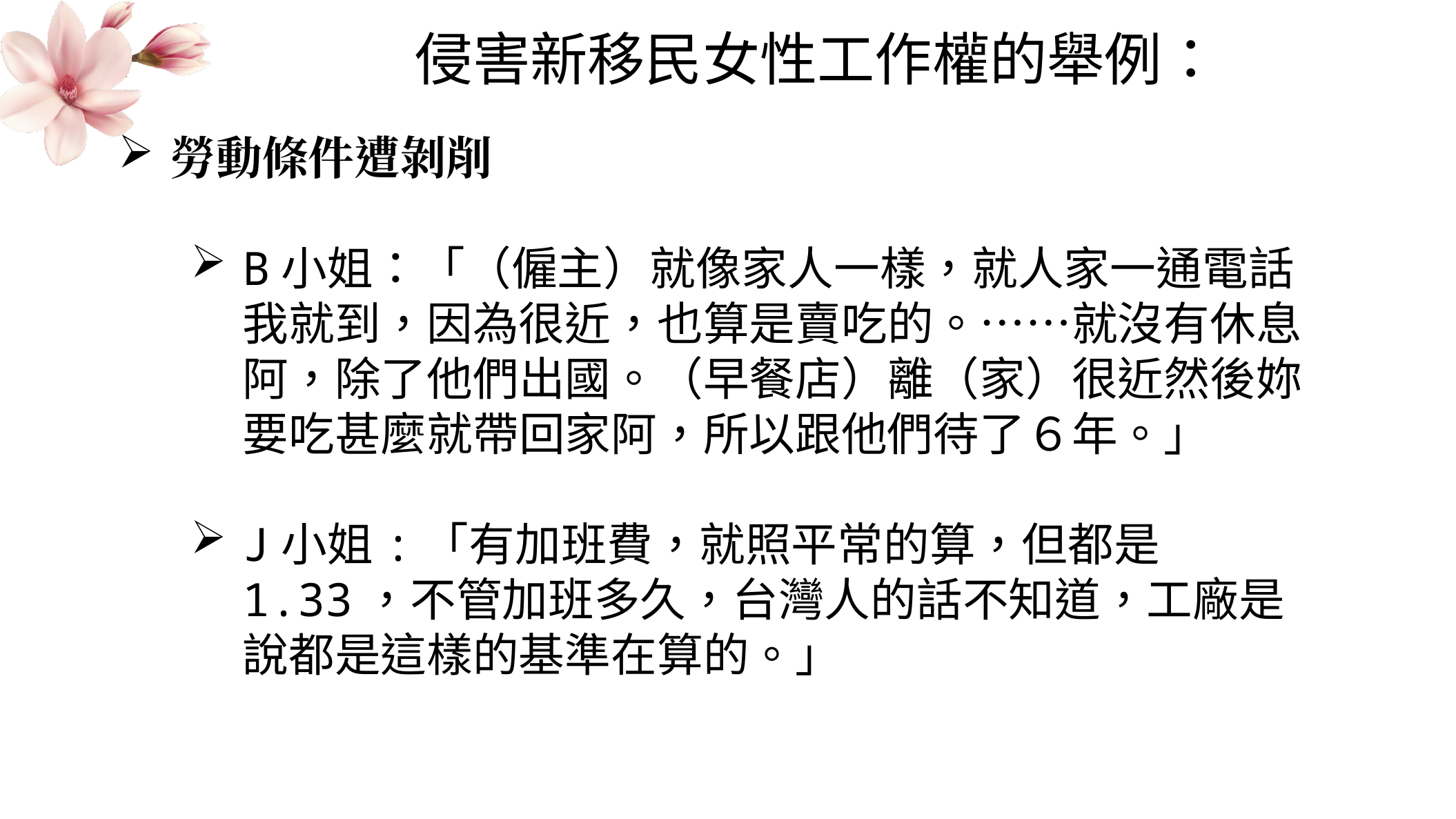

侵害新移民女性工作權的舉例：
勞動條件遭剝削

B小姐：「（僱主）就像家人一樣，就人家一通電話我就到，因為很近，也算是賣吃的。……就沒有休息阿，除了他們出國。（早餐店）離（家）很近然後妳要吃甚麼就帶回家阿，所以跟他們待了６年。」

J小姐:「有加班費，就照平常的算，但都是1.33，不管加班多久，台灣人的話不知道，工廠是說都是這樣的基準在算的。」